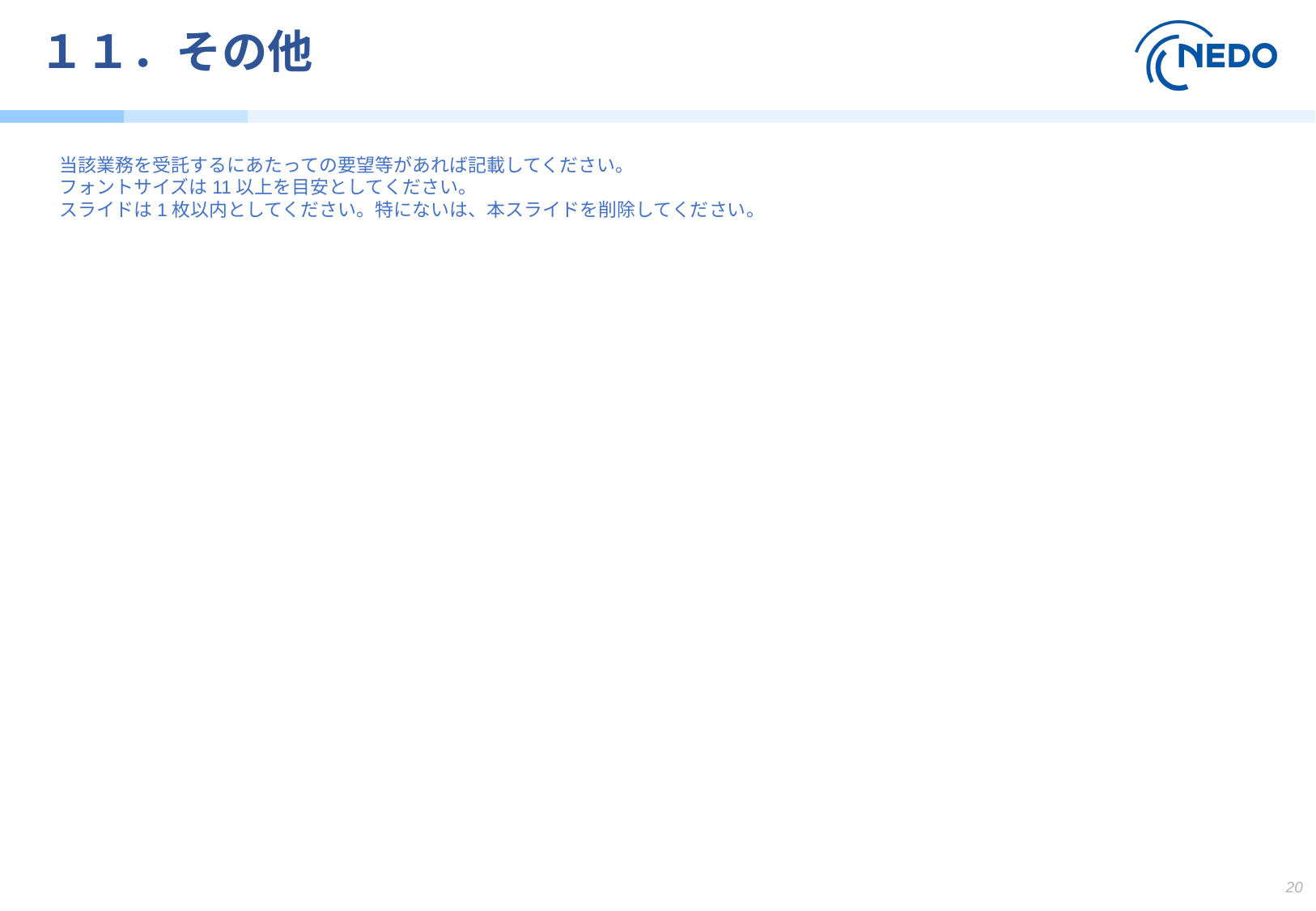

# １１．その他
当該業務を受託するにあたっての要望等があれば記載してください。
フォントサイズは11以上を目安としてください。
スライドは1枚以内としてください。特にないは、本スライドを削除してください。
20